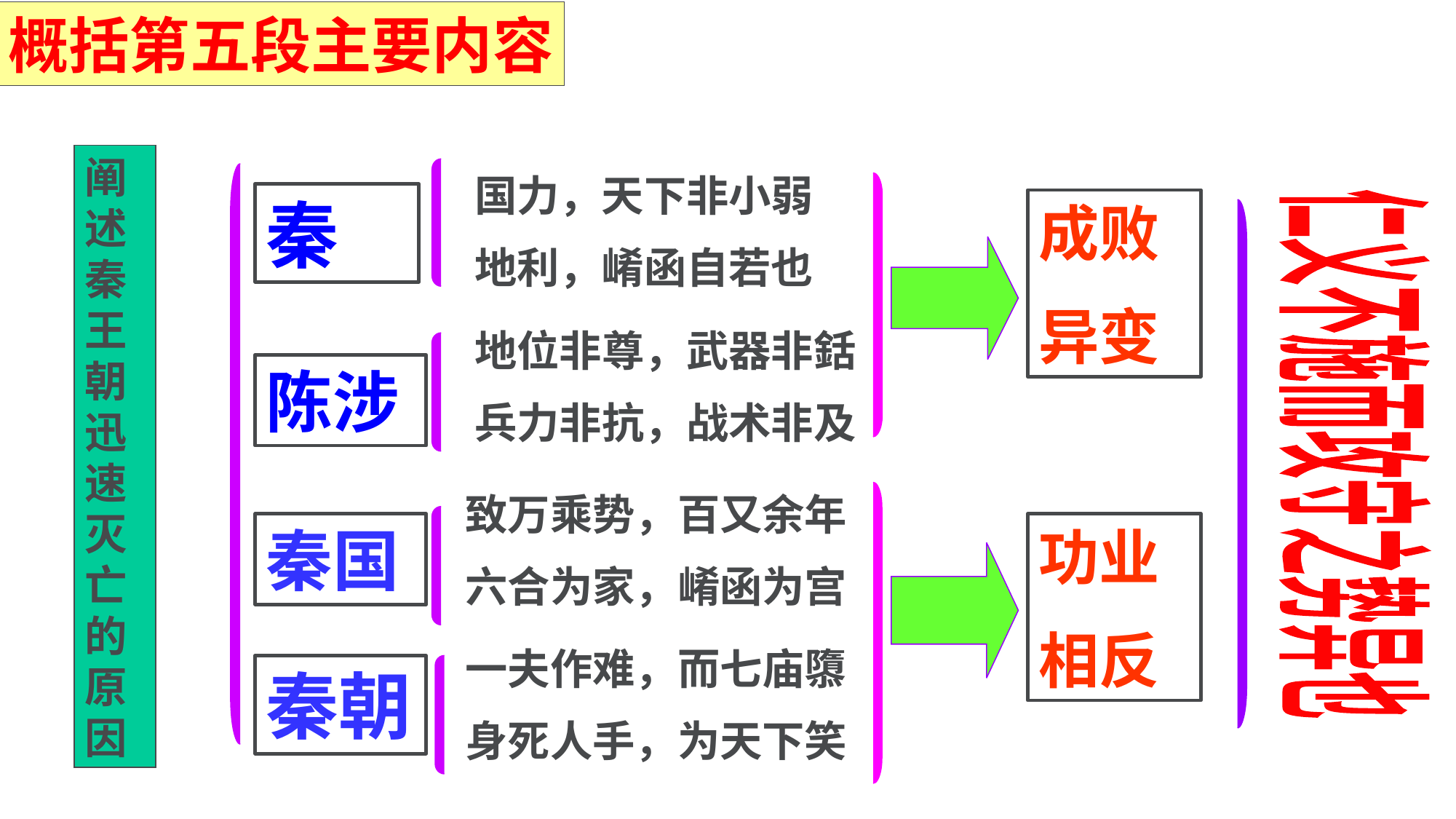

概括第五段主要内容
阐述秦王朝迅速灭亡的原因

国力，天下非小弱
地利，崤函自若也

秦
成败
异变

地位非尊，武器非銛
兵力非抗，战术非及

陈涉

仁义不施而攻守之势异也
致万乘势，百又余年
六合为家，崤函为宫

秦国
功业
相反

一夫作难，而七庙隳
身死人手，为天下笑
秦朝